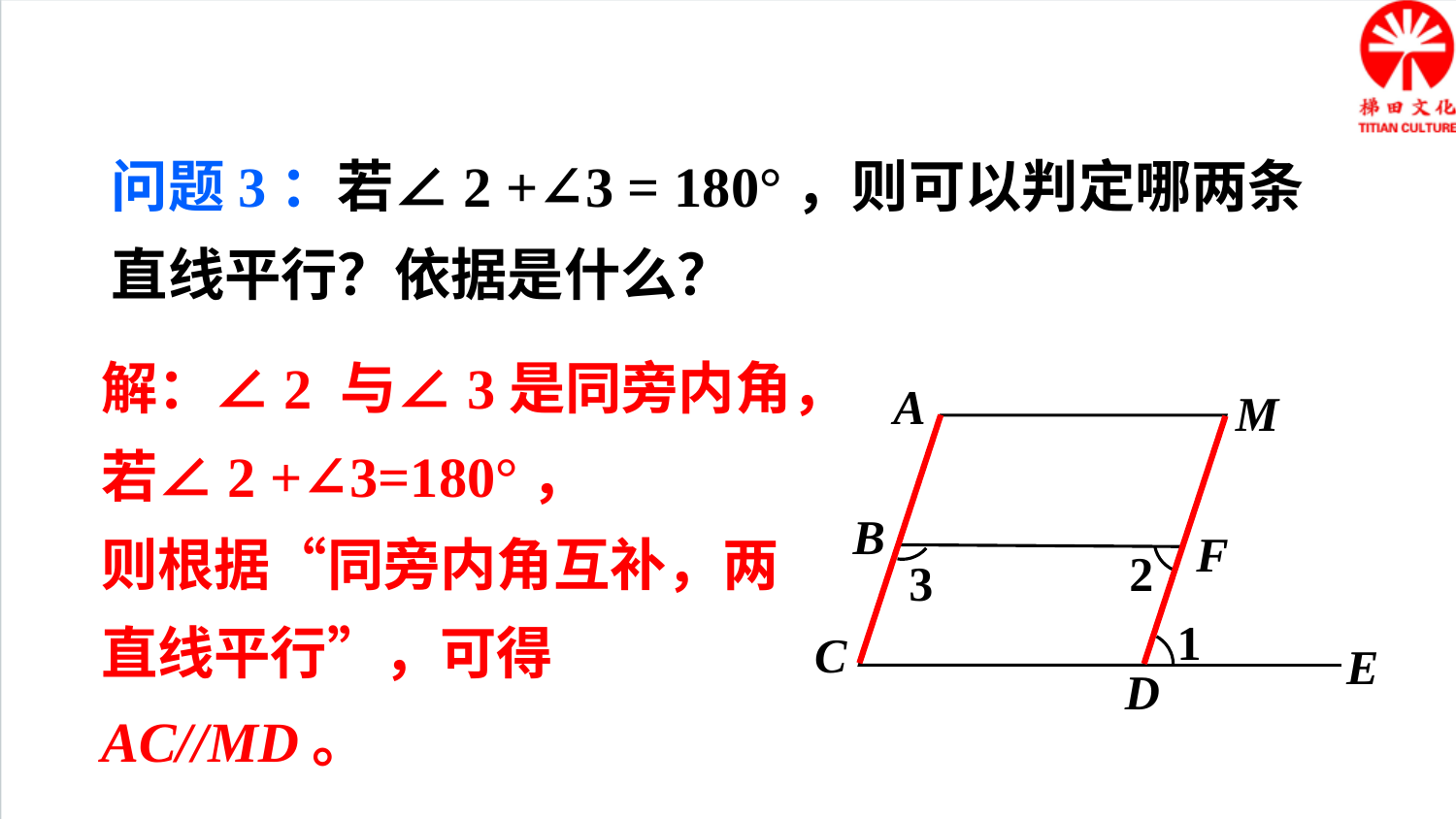

问题3：若∠2 +∠3 = 180°，则可以判定哪两条直线平行？依据是什么？
解：∠2 与∠3是同旁内角，
若∠2 +∠3=180°，
则根据“同旁内角互补，两直线平行”，可得 AC//MD。
A
M

B

F
2
3
1
C
E

D